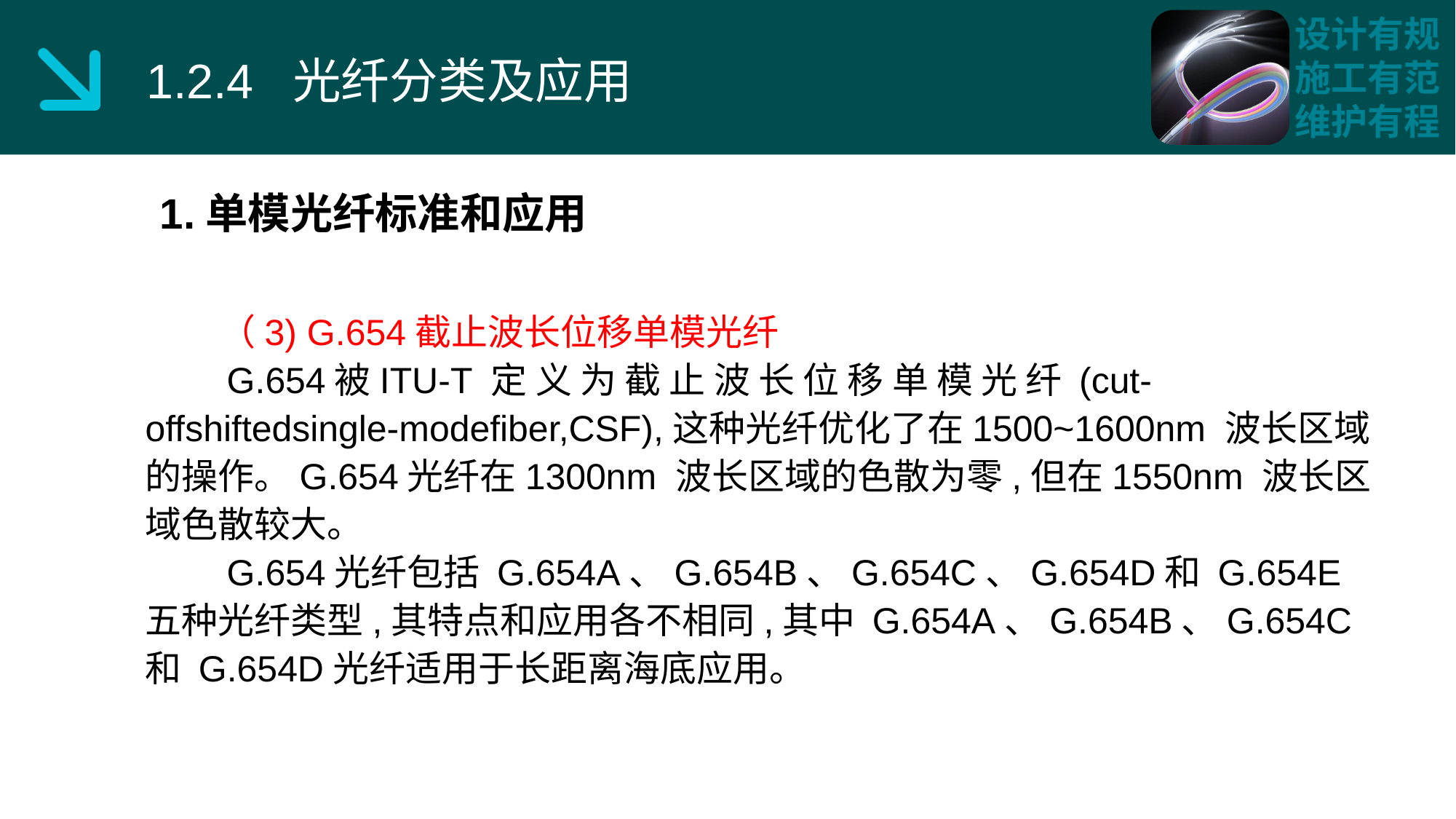

1.2.4  光纤分类及应用

1.单模光纤标准和应用
        （3) G.654截止波长位移单模光纤
        G.654被ITU-T 定 义 为 截 止 波 长 位 移 单 模 光 纤 (cut-offshiftedsingle-modefiber,CSF),这种光纤优化了在1500~1600nm 波长区域的操作。G.654光纤在1300nm 波长区域的色散为零,但在1550nm 波长区域色散较大。
        G.654光纤包括 G.654A、G.654B、G.654C、G.654D和 G.654E五种光纤类型,其特点和应用各不相同,其中 G.654A、G.654B、G.654C和 G.654D光纤适用于长距离海底应用。